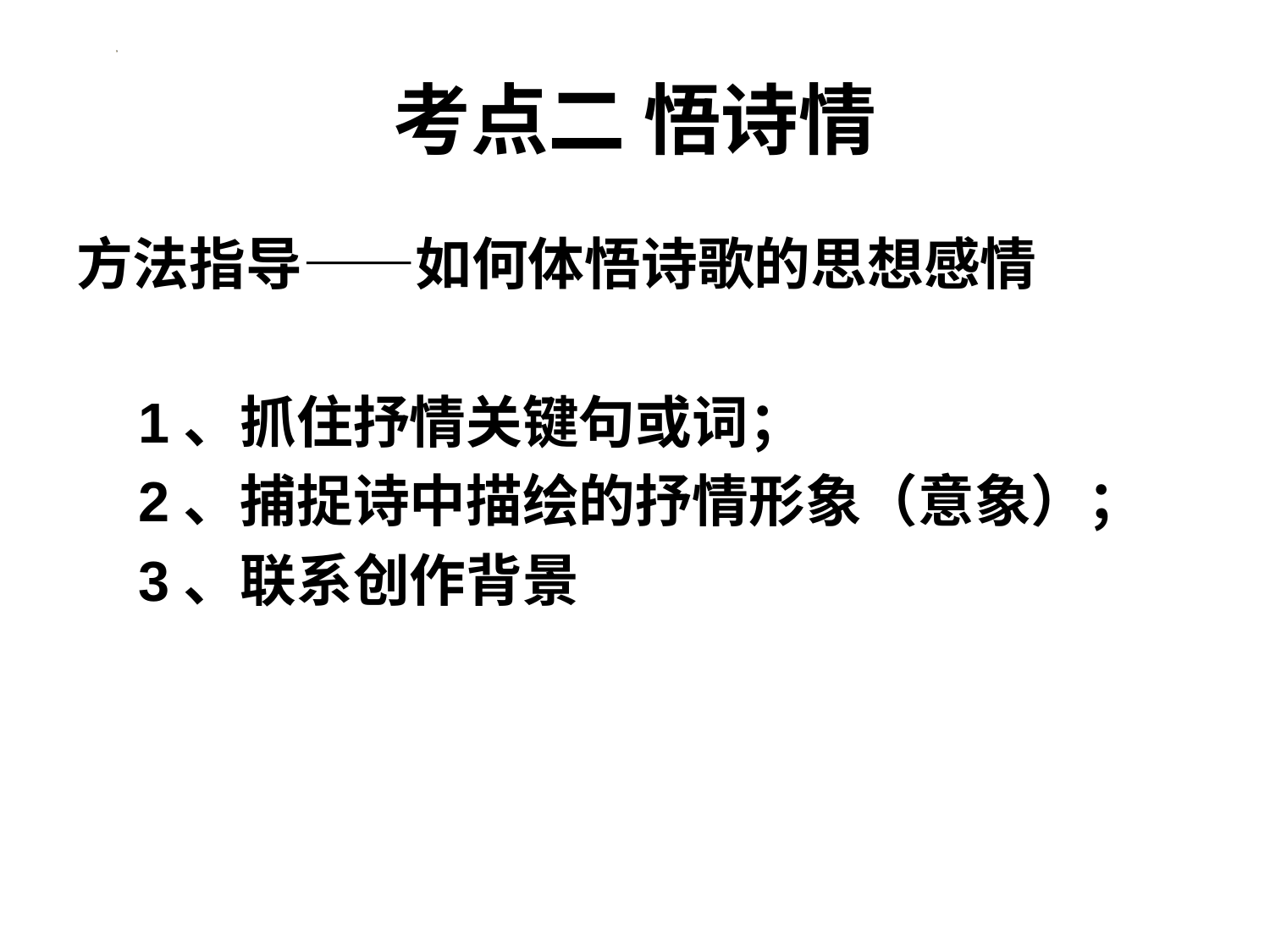

# 考点二 悟诗情
方法指导——如何体悟诗歌的思想感情

    1、抓住抒情关键句或词；
    2、捕捉诗中描绘的抒情形象（意象）；
    3、联系创作背景